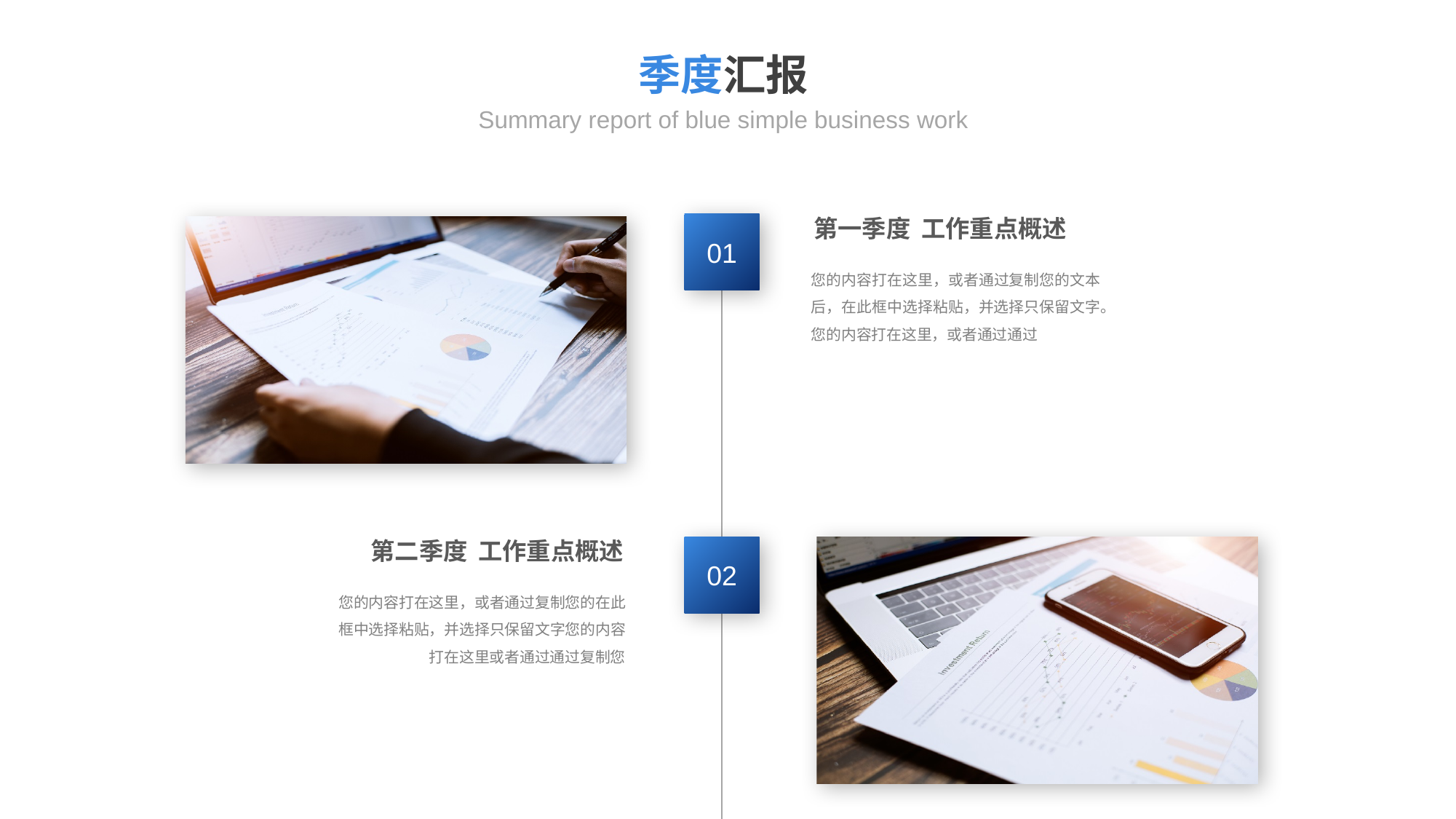

季度汇报
Summary report of blue simple business work
01
第一季度  工作重点概述

您的内容打在这里，或者通过复制您的文本后，在此框中选择粘贴，并选择只保留文字。您的内容打在这里，或者通过通过
第二季度  工作重点概述
02

您的内容打在这里，或者通过复制您的在此框中选择粘贴，并选择只保留文字您的内容打在这里或者通过通过复制您